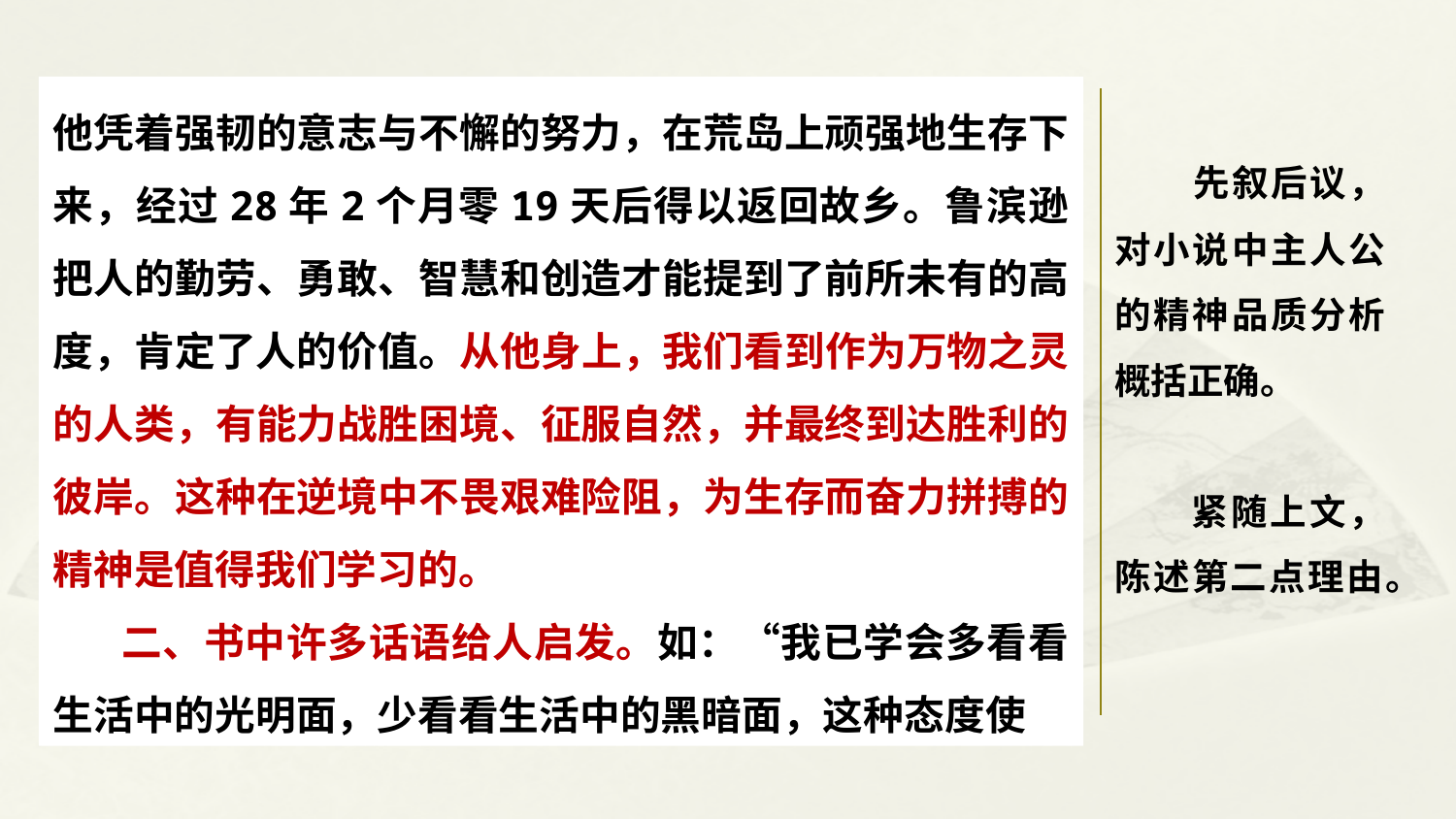

他凭着强韧的意志与不懈的努力，在荒岛上顽强地生存下来，经过28年2个月零19天后得以返回故乡。鲁滨逊把人的勤劳、勇敢、智慧和创造才能提到了前所未有的高度，肯定了人的价值。从他身上，我们看到作为万物之灵的人类，有能力战胜困境、征服自然，并最终到达胜利的彼岸。这种在逆境中不畏艰难险阻，为生存而奋力拼搏的精神是值得我们学习的。
 二、书中许多话语给人启发。如：“我已学会多看看生活中的光明面，少看看生活中的黑暗面，这种态度使

  先叙后议，对小说中主人公的精神品质分析概括正确。

  紧随上文，陈述第二点理由。